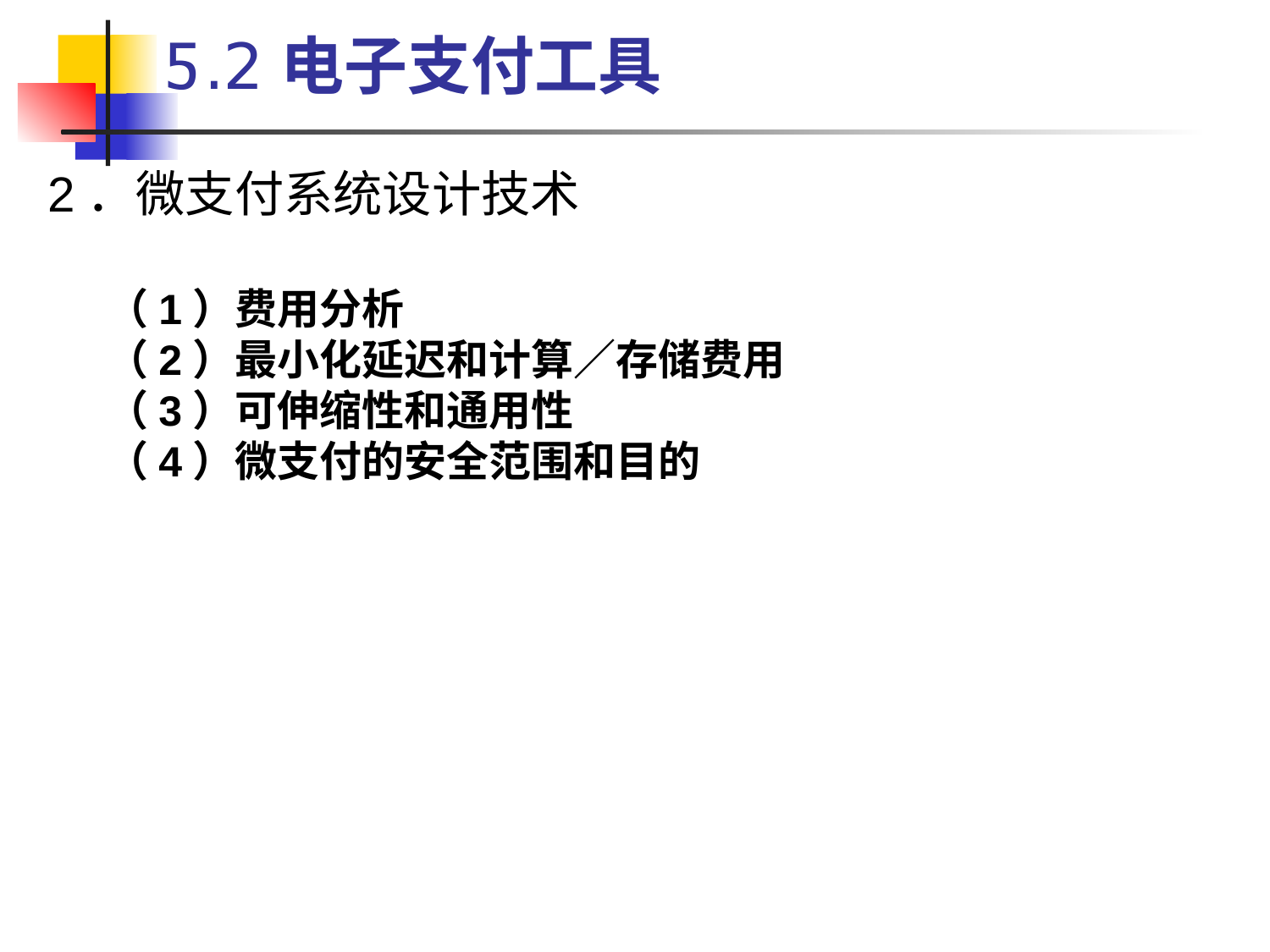

5.2电子支付工具

2．微支付系统设计技术
（1）费用分析
（2）最小化延迟和计算／存储费用
（3）可伸缩性和通用性
（4）微支付的安全范围和目的